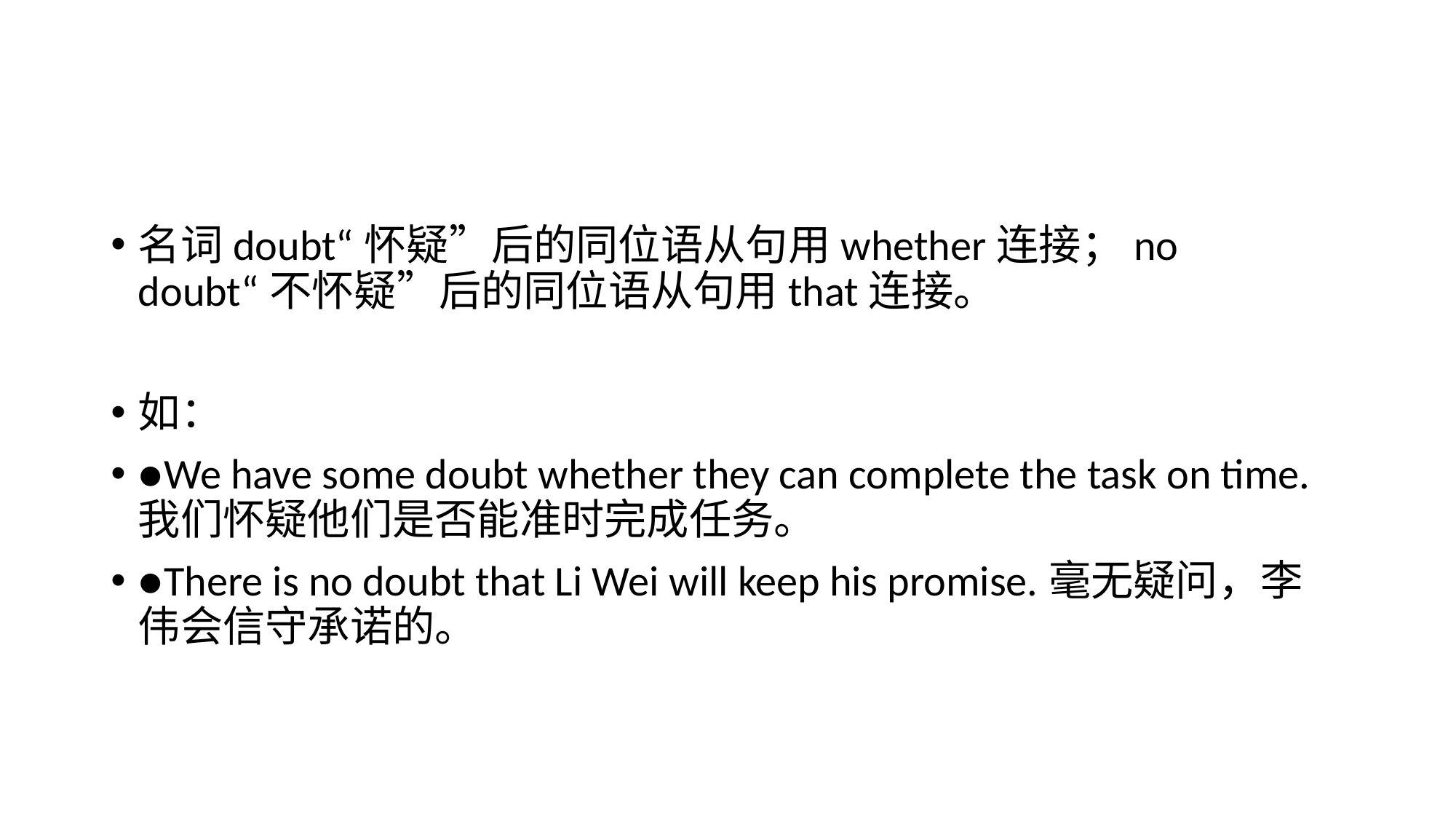

#
名词doubt“怀疑”后的同位语从句用whether连接；no doubt“不怀疑”后的同位语从句用that连接。

如：
●We have some doubt whether they can complete the task on time.我们怀疑他们是否能准时完成任务。
●There is no doubt that Li Wei will keep his promise.毫无疑问，李伟会信守承诺的。